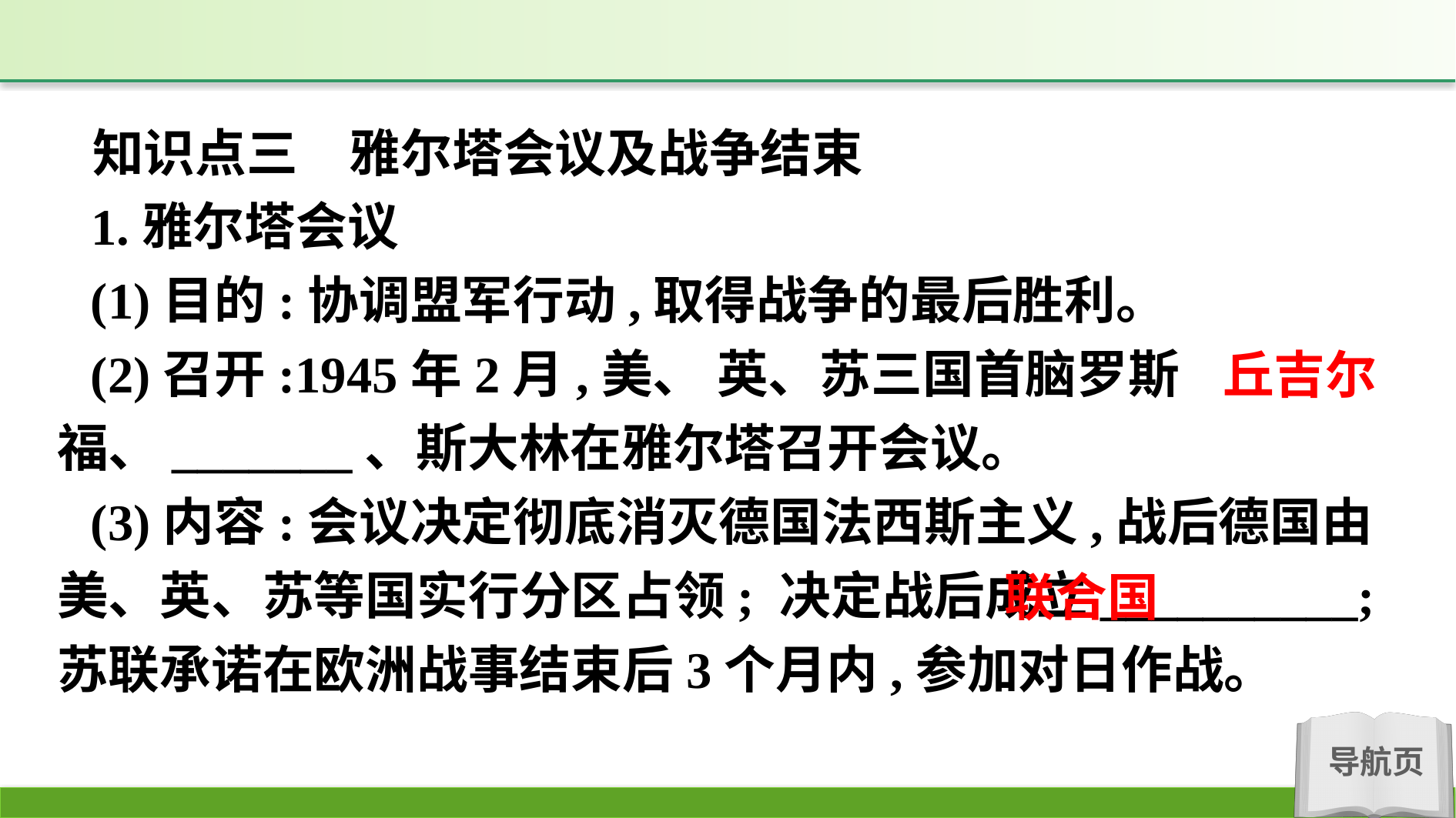

知识点三　雅尔塔会议及战争结束
1.雅尔塔会议
(1)目的:协调盟军行动,取得战争的最后胜利。
(2)召开:1945年2月,美、 英、苏三国首脑罗斯福、_______、斯大林在雅尔塔召开会议。
(3)内容:会议决定彻底消灭德国法西斯主义,战后德国由美、英、苏等国实行分区占领; 决定战后成立__________;苏联承诺在欧洲战事结束后3个月内,参加对日作战。
丘吉尔
联合国